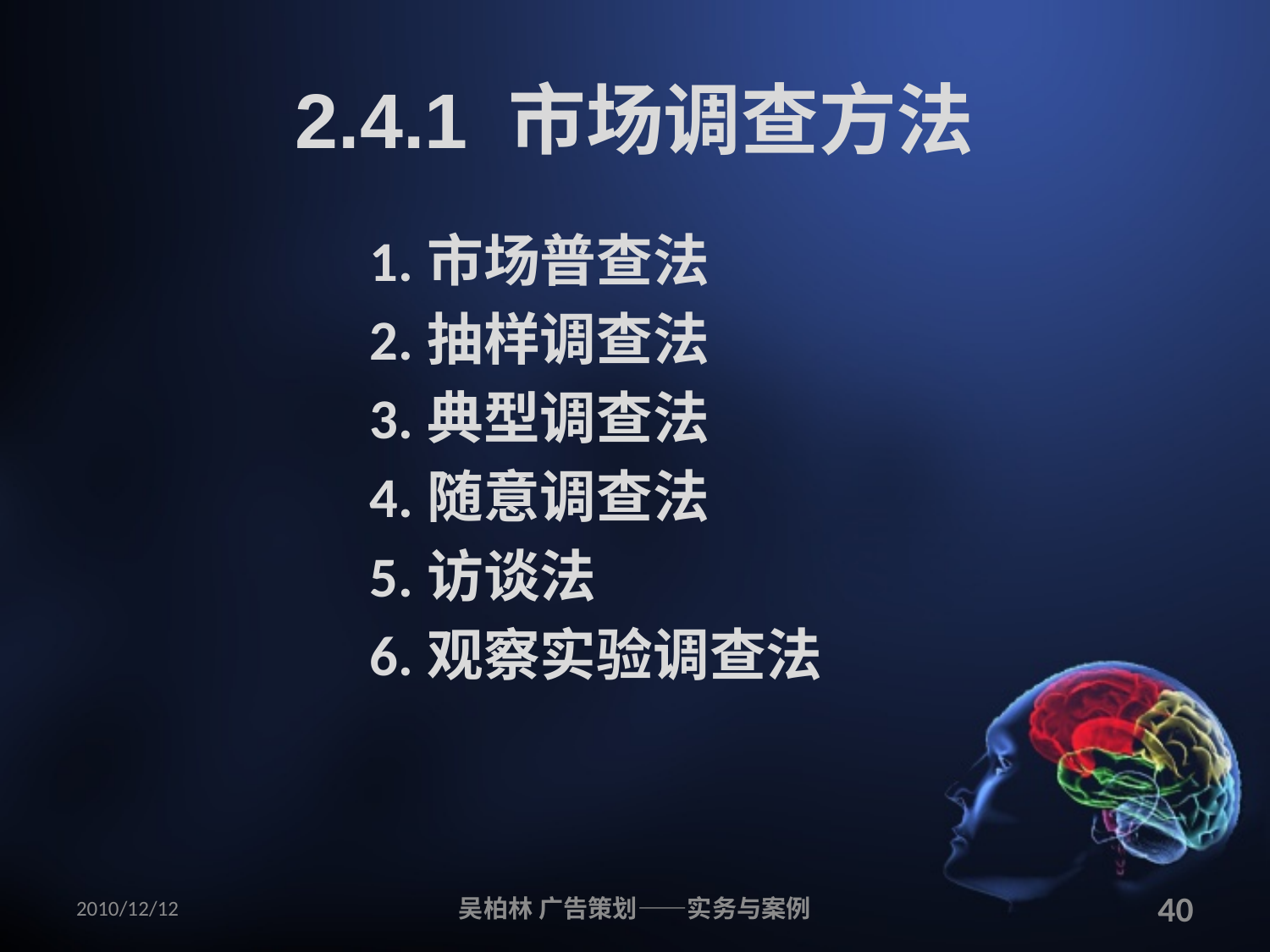

# 2.4.1 市场调查方法
1.市场普查法
2.抽样调查法
3.典型调查法
4.随意调查法
5.访谈法
6.观察实验调查法
2010/12/12
吴柏林 广告策划——实务与案例
40